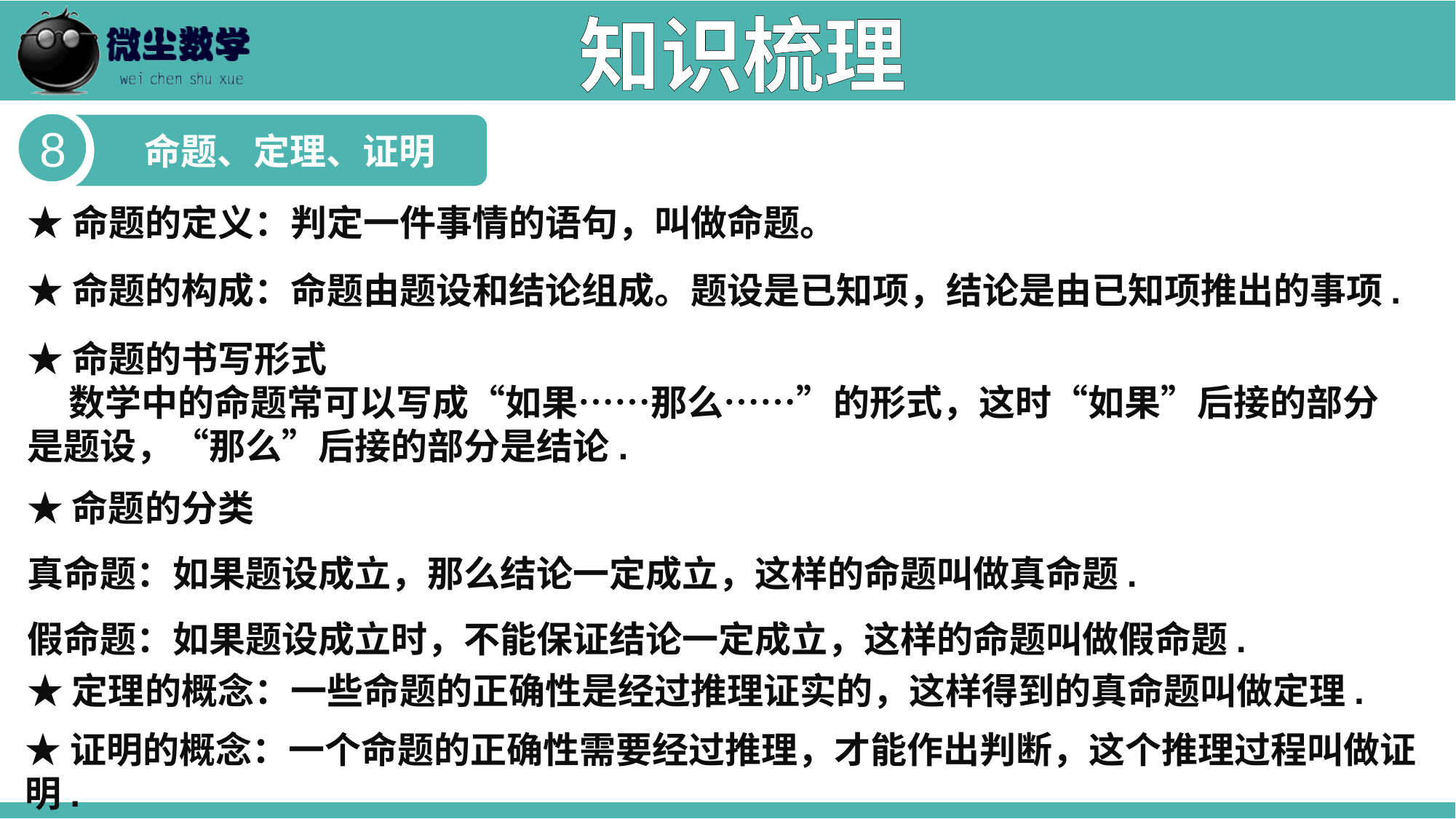

知识梳理
8
命题、定理、证明
★命题的定义：判定一件事情的语句，叫做命题。
★命题的构成：命题由题设和结论组成。题设是已知项，结论是由已知项推出的事项.
★命题的书写形式
    数学中的命题常可以写成“如果……那么……”的形式，这时“如果”后接的部分是题设，“那么”后接的部分是结论.
★命题的分类
真命题：如果题设成立，那么结论一定成立，这样的命题叫做真命题.
假命题：如果题设成立时，不能保证结论一定成立，这样的命题叫做假命题.
★定理的概念：一些命题的正确性是经过推理证实的，这样得到的真命题叫做定理.
★证明的概念：一个命题的正确性需要经过推理，才能作出判断，这个推理过程叫做证明.